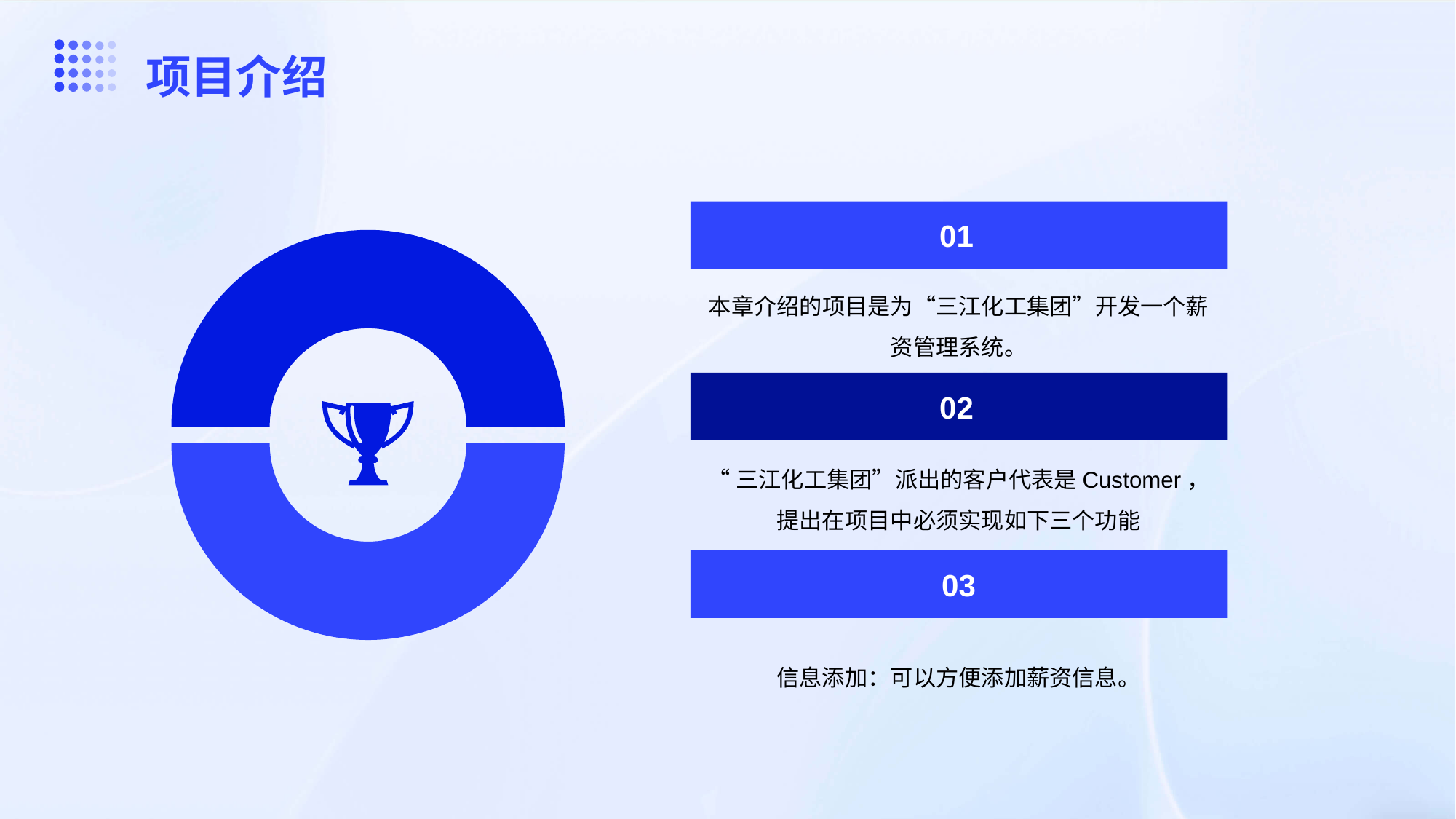

项目介绍

01

本章介绍的项目是为“三江化工集团”开发一个薪资管理系统。

02

“三江化工集团”派出的客户代表是Customer，提出在项目中必须实现如下三个功能

03
信息添加：可以方便添加薪资信息。